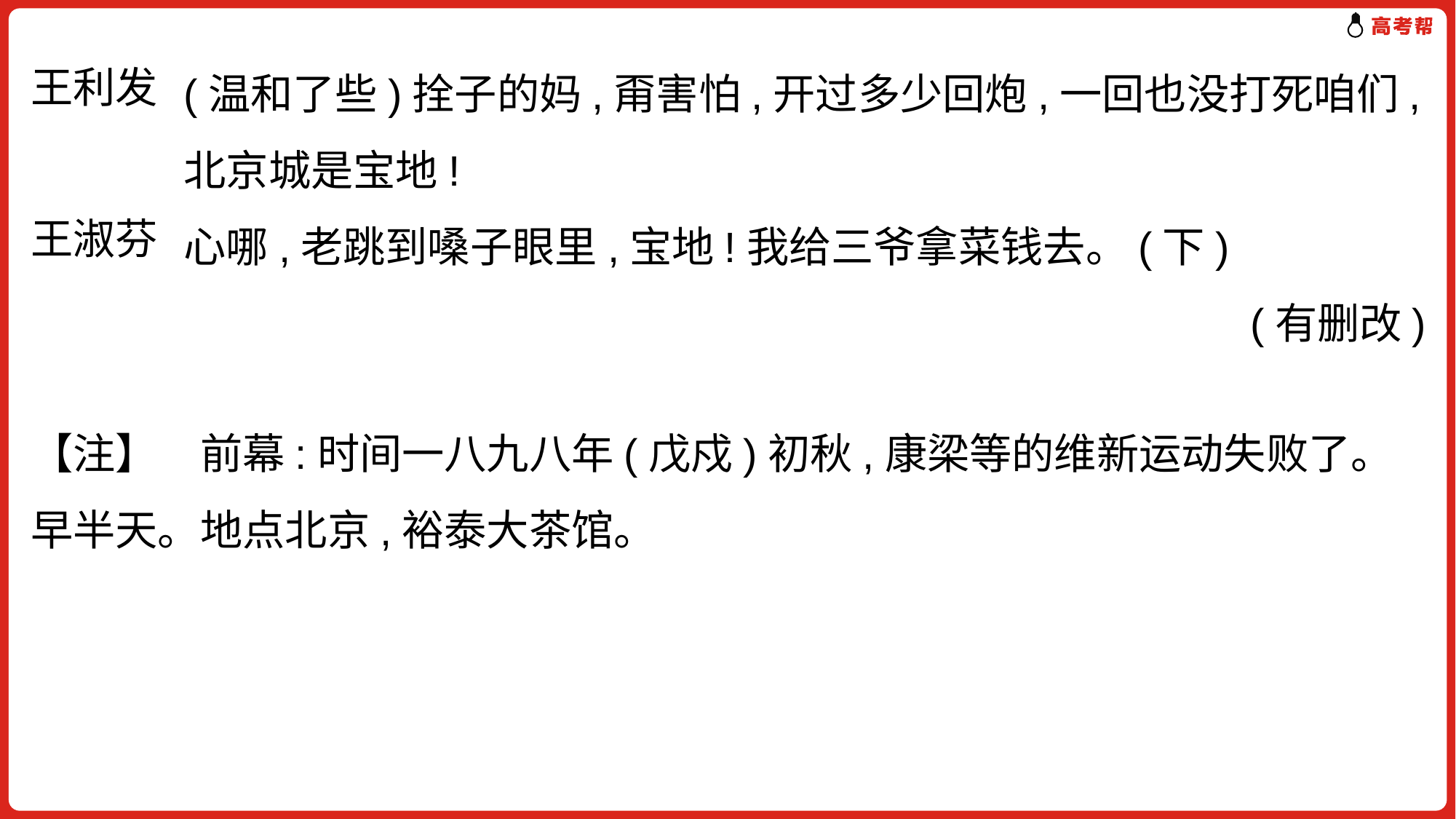

(温和了些)拴子的妈,甭害怕,开过多少回炮,一回也没打死咱们,北京城是宝地!
心哪,老跳到嗓子眼里,宝地!我给三爷拿菜钱去。(下)
(有删改)
王利发
王淑芬
【注】　前幕:时间一八九八年(戊戍)初秋,康梁等的维新运动失败了。早半天。地点北京,裕泰大茶馆。